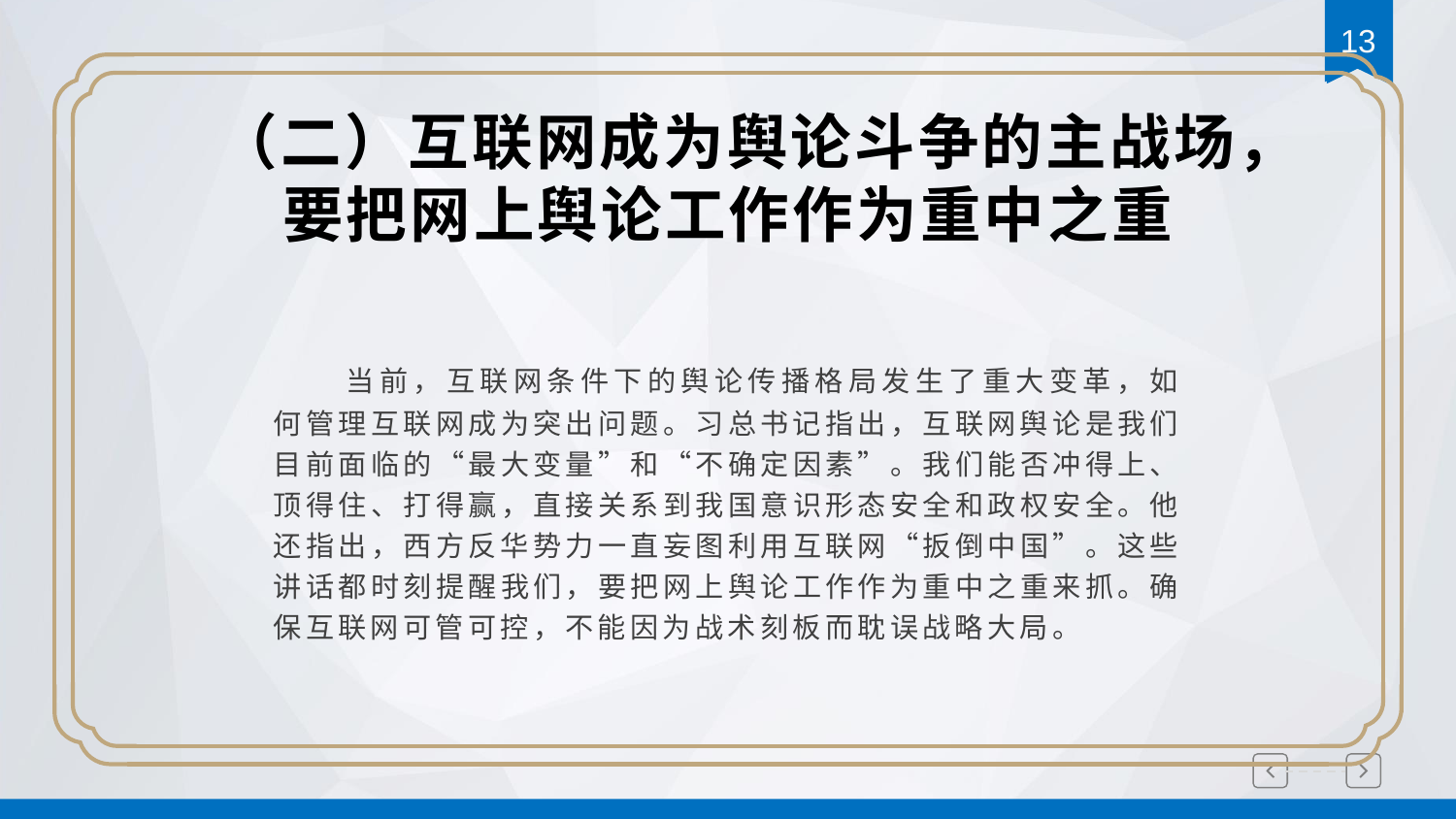

（二）互联网成为舆论斗争的主战场，要把网上舆论工作作为重中之重
     当前，互联网条件下的舆论传播格局发生了重大变革，如何管理互联网成为突出问题。习总书记指出，互联网舆论是我们目前面临的“最大变量”和“不确定因素”。我们能否冲得上、顶得住、打得赢，直接关系到我国意识形态安全和政权安全。他还指出，西方反华势力一直妄图利用互联网“扳倒中国”。这些讲话都时刻提醒我们，要把网上舆论工作作为重中之重来抓。确保互联网可管可控，不能因为战术刻板而耽误战略大局。